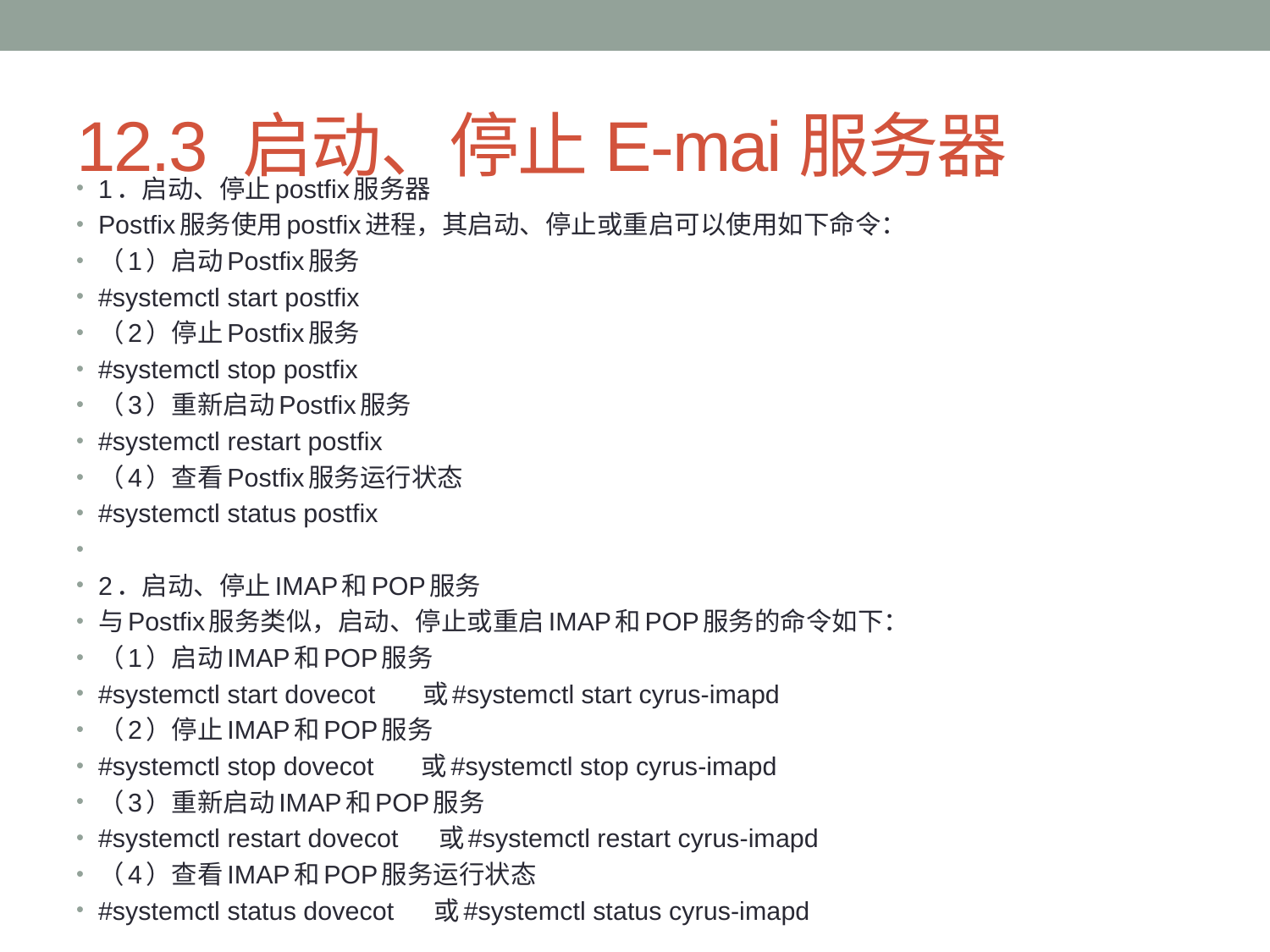

# 12.3 启动、停止E-mai服务器
1．启动、停止postfix服务器
Postfix服务使用postfix进程，其启动、停止或重启可以使用如下命令：
（1）启动Postfix服务
#systemctl start postfix
（2）停止Postfix服务
#systemctl stop postfix
（3）重新启动Postfix服务
#systemctl restart postfix
（4）查看Postfix服务运行状态
#systemctl status postfix

2．启动、停止IMAP和POP服务
与Postfix服务类似，启动、停止或重启IMAP和POP服务的命令如下：
（1）启动IMAP和POP服务
#systemctl start dovecot      或#systemctl start cyrus-imapd
（2）停止IMAP和POP服务
#systemctl stop dovecot      或#systemctl stop cyrus-imapd
（3）重新启动IMAP和POP服务
#systemctl restart dovecot     或#systemctl restart cyrus-imapd
（4）查看IMAP和POP服务运行状态
#systemctl status dovecot     或#systemctl status cyrus-imapd